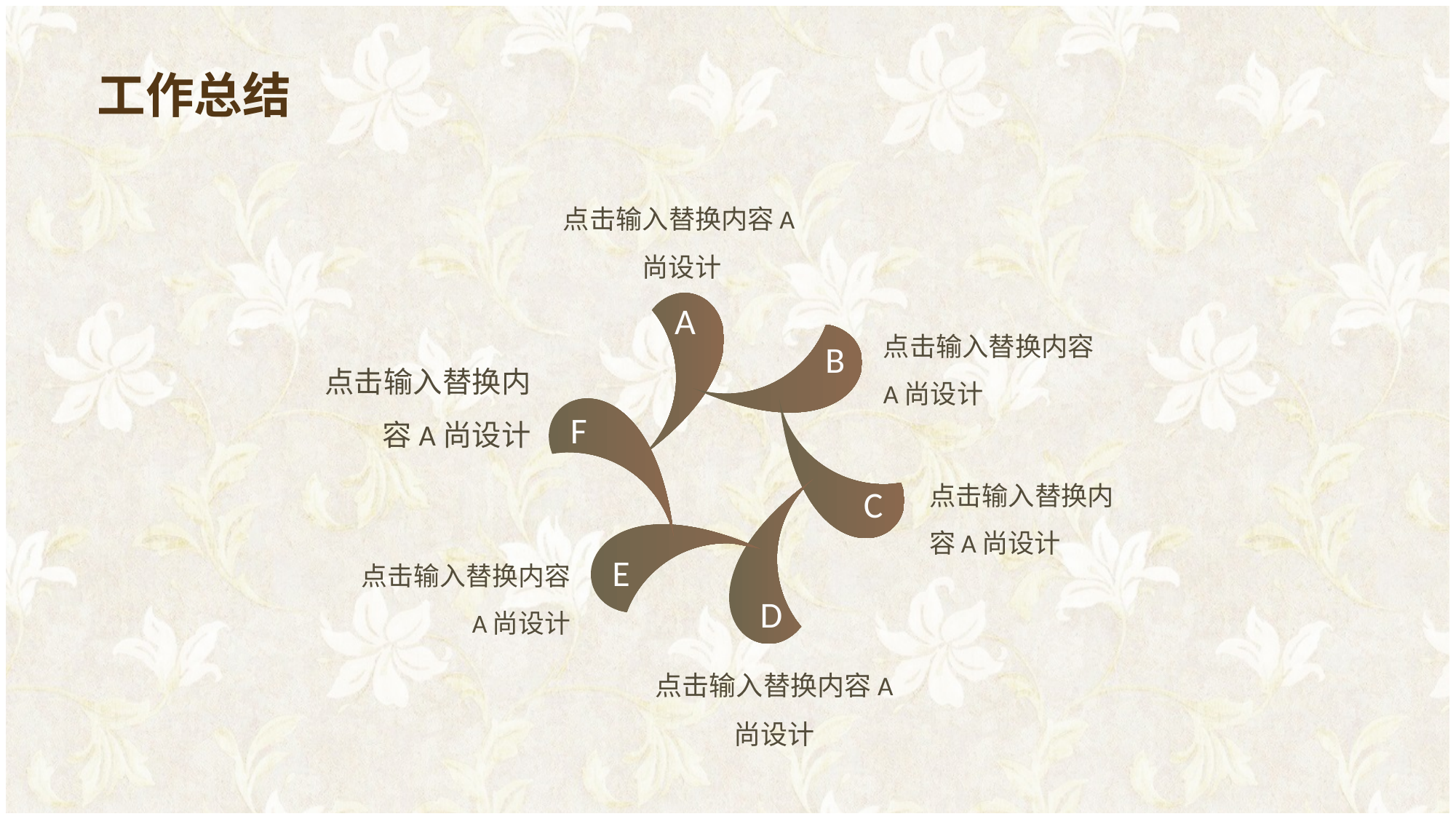

工作总结
点击输入替换内容A尚设计
A
点击输入替换内容A尚设计
B
点击输入替换内容A尚设计
F
C
点击输入替换内容A尚设计
D
E
点击输入替换内容
A尚设计
点击输入替换内容A尚设计